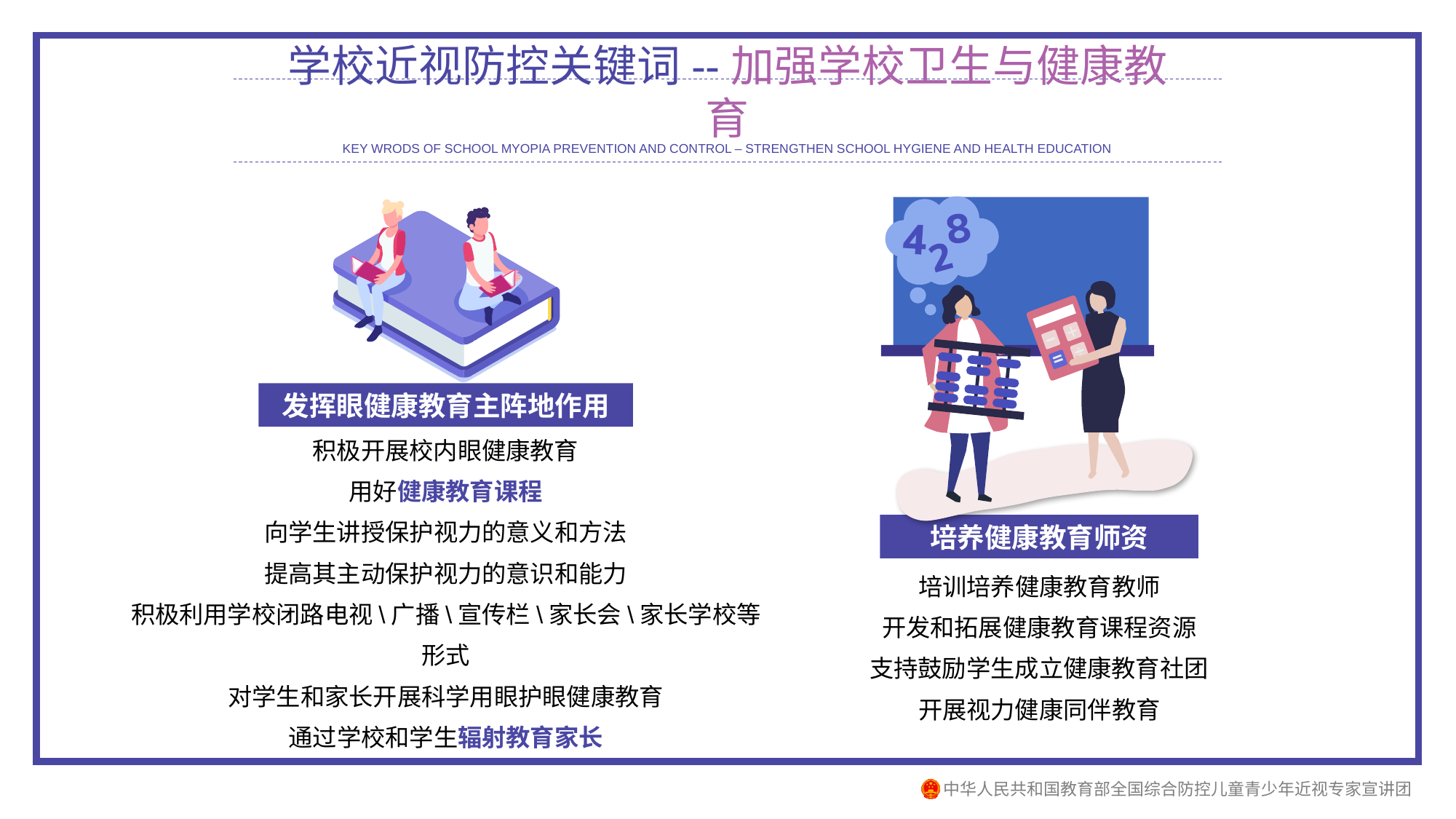

学校近视防控关键词--加强学校卫生与健康教育
KEY WRODS OF SCHOOL MYOPIA PREVENTION AND CONTROL – STRENGTHEN SCHOOL HYGIENE AND HEALTH EDUCATION

培养健康教育师资
培训培养健康教育教师
开发和拓展健康教育课程资源
支持鼓励学生成立健康教育社团
开展视力健康同伴教育

发挥眼健康教育主阵地作用
积极开展校内眼健康教育
用好健康教育课程
向学生讲授保护视力的意义和方法
提高其主动保护视力的意识和能力
积极利用学校闭路电视\广播\宣传栏\家长会\家长学校等形式
对学生和家长开展科学用眼护眼健康教育
通过学校和学生辐射教育家长